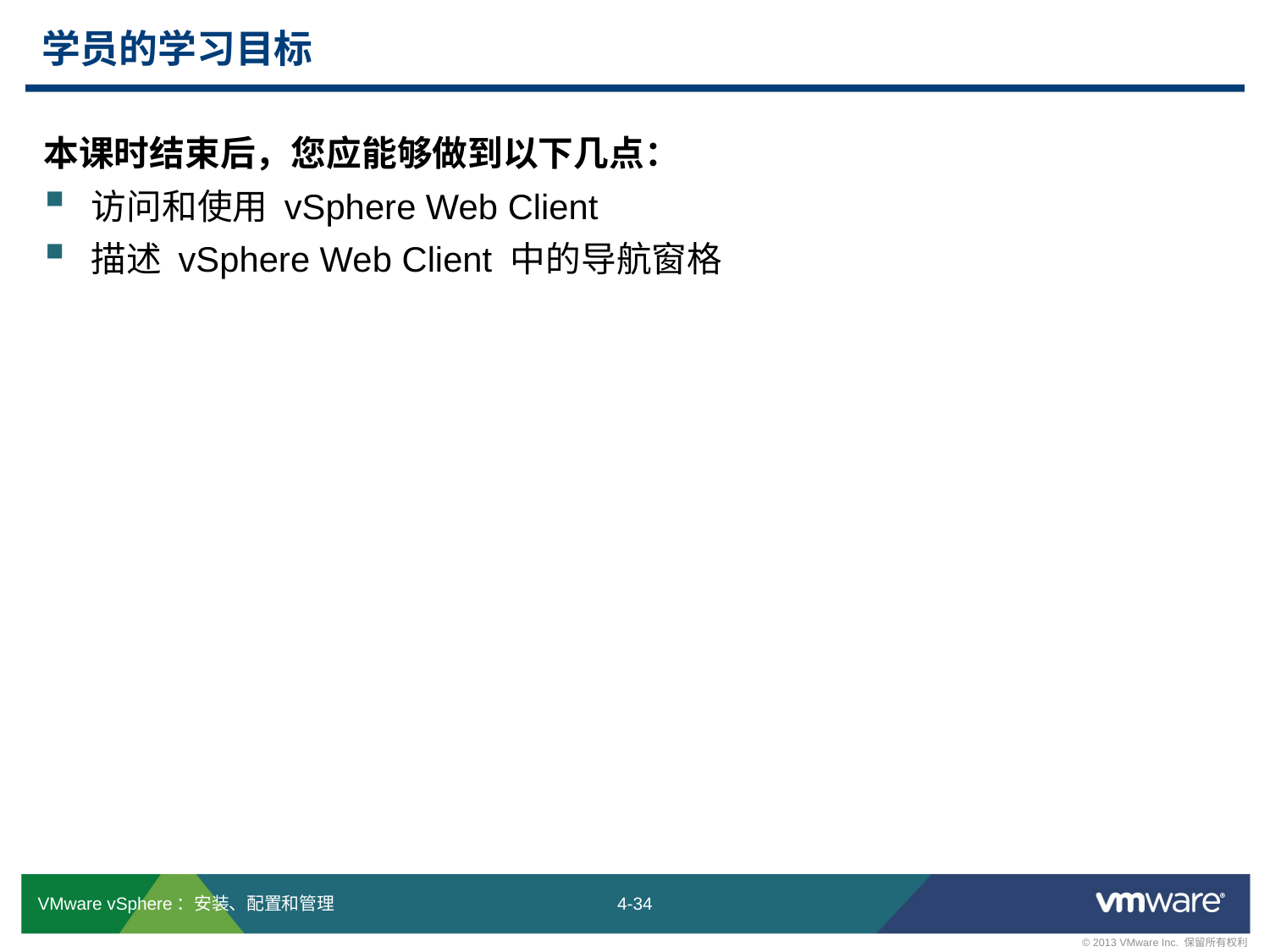

# 学员的学习目标
本课时结束后，您应能够做到以下几点：
访问和使用 vSphere Web Client
描述 vSphere Web Client 中的导航窗格